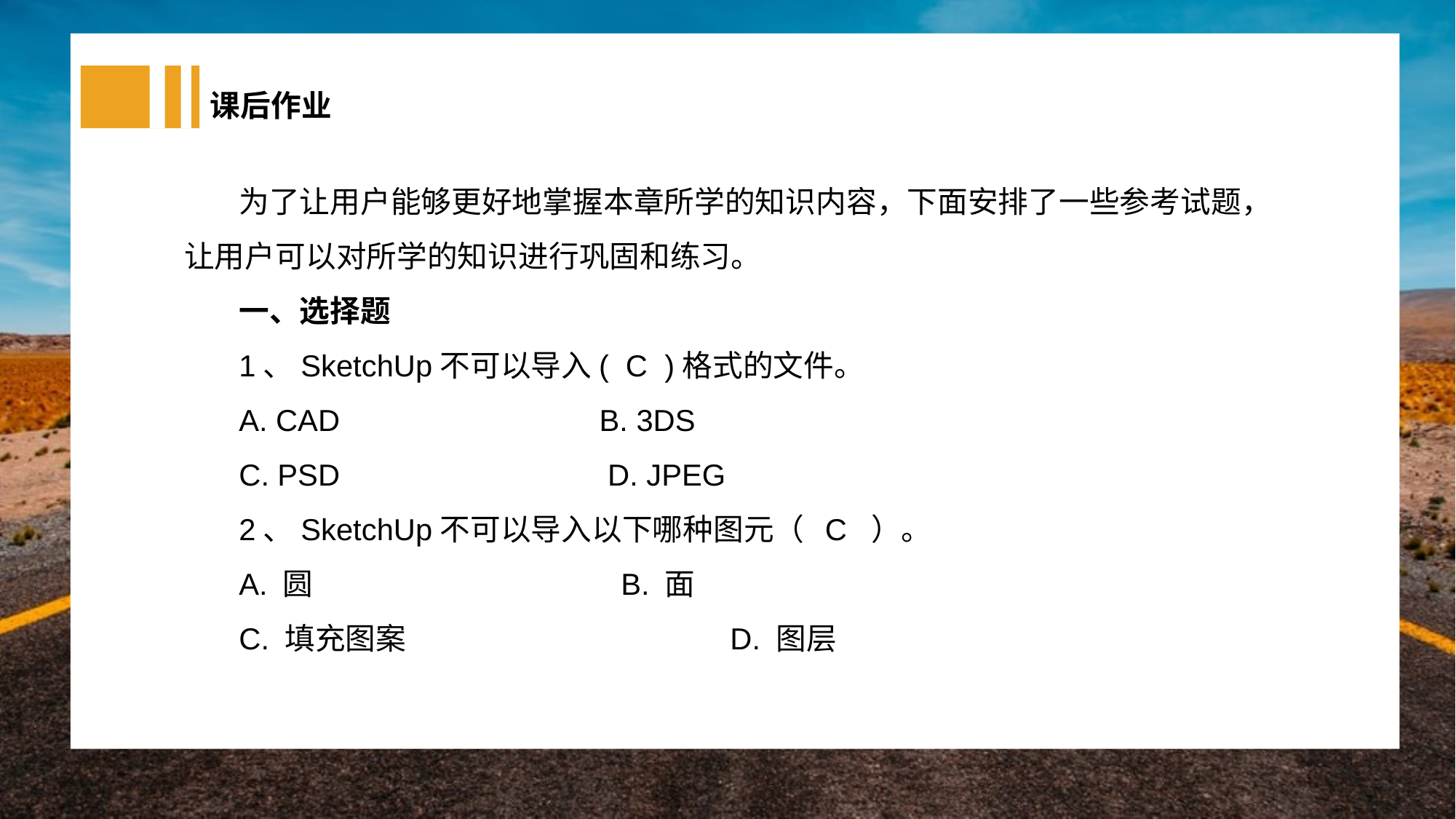

课后作业

为了让用户能够更好地掌握本章所学的知识内容，下面安排了一些参考试题，让用户可以对所学的知识进行巩固和练习。
一、选择题
1、SketchUp不可以导入(  C  )格式的文件。
A. CAD                               B. 3DS
C. PSD                                D. JPEG
2、SketchUp不可以导入以下哪种图元（  C  ）。
A. 圆			B. 面
C. 填充图案			D. 图层